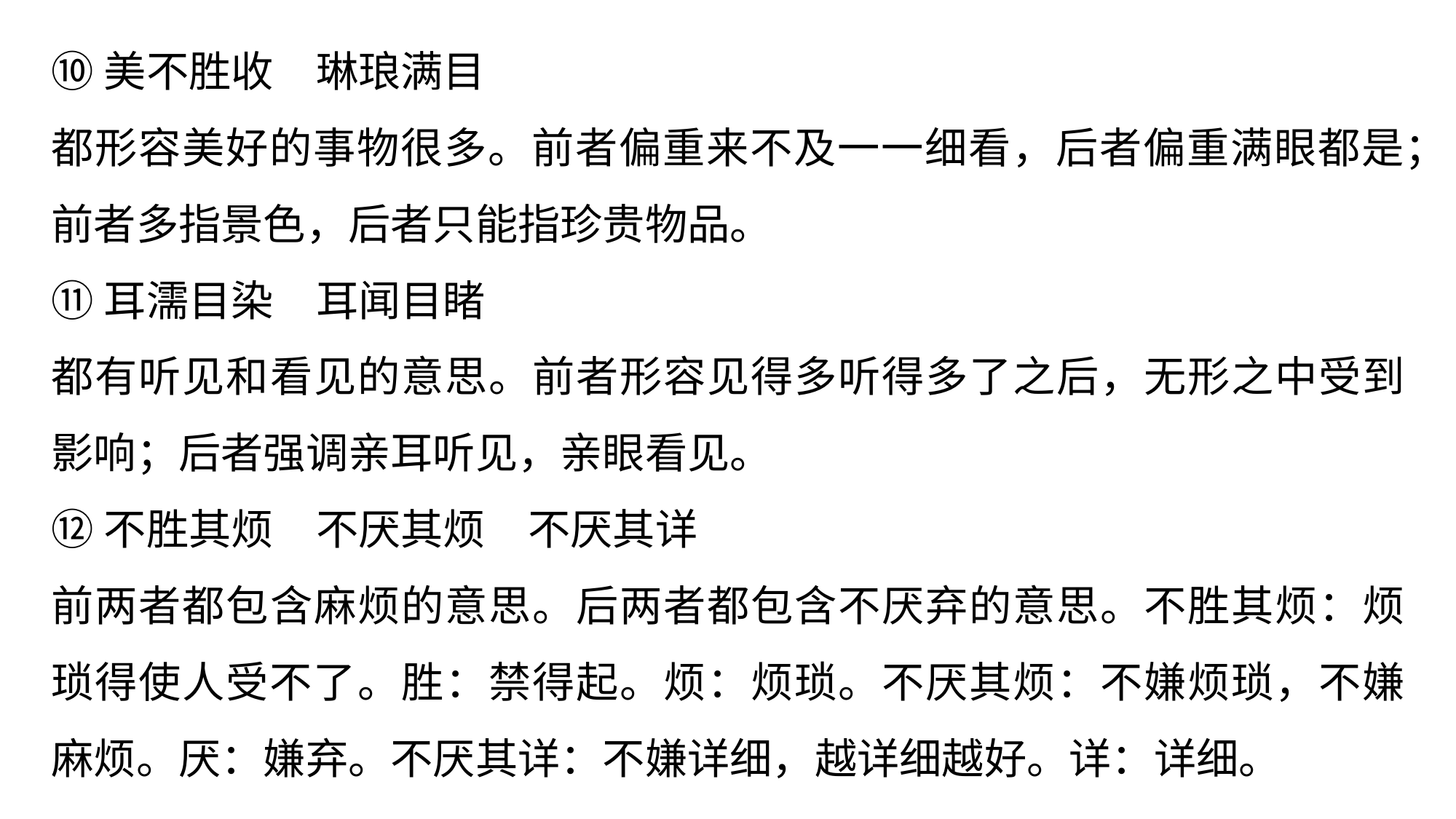

⑩美不胜收　琳琅满目
都形容美好的事物很多。前者偏重来不及一一细看，后者偏重满眼都是；前者多指景色，后者只能指珍贵物品。
⑪耳濡目染　耳闻目睹
都有听见和看见的意思。前者形容见得多听得多了之后，无形之中受到影响；后者强调亲耳听见，亲眼看见。
⑫不胜其烦　不厌其烦　不厌其详
前两者都包含麻烦的意思。后两者都包含不厌弃的意思。不胜其烦：烦琐得使人受不了。胜：禁得起。烦：烦琐。不厌其烦：不嫌烦琐，不嫌麻烦。厌：嫌弃。不厌其详：不嫌详细，越详细越好。详：详细。